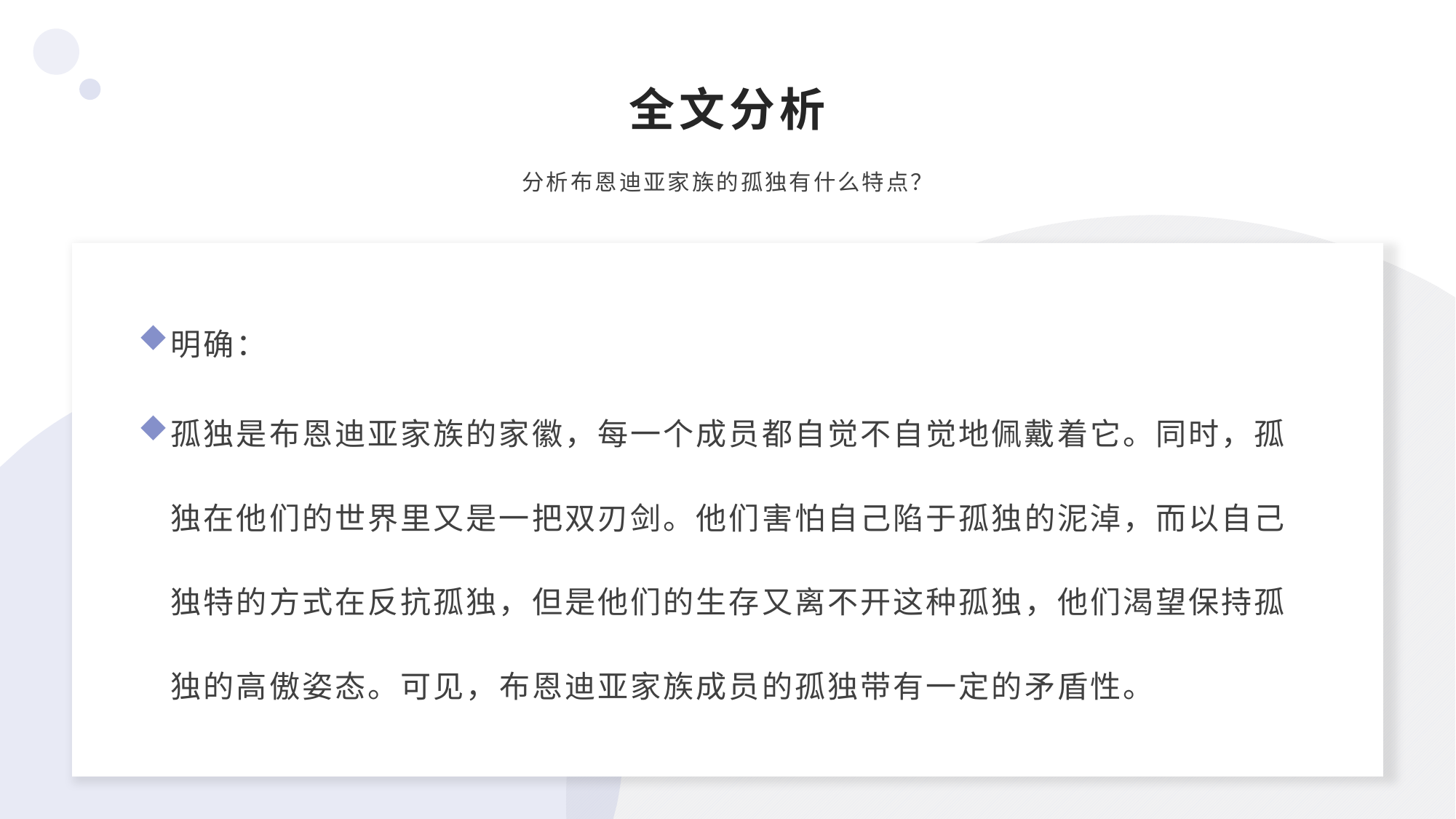

全文分析

分析布恩迪亚家族的孤独有什么特点？

明确：
孤独是布恩迪亚家族的家徽，每一个成员都自觉不自觉地佩戴着它。同时，孤独在他们的世界里又是一把双刃剑。他们害怕自己陷于孤独的泥淖，而以自己独特的方式在反抗孤独，但是他们的生存又离不开这种孤独，他们渴望保持孤独的高傲姿态。可见，布恩迪亚家族成员的孤独带有一定的矛盾性。